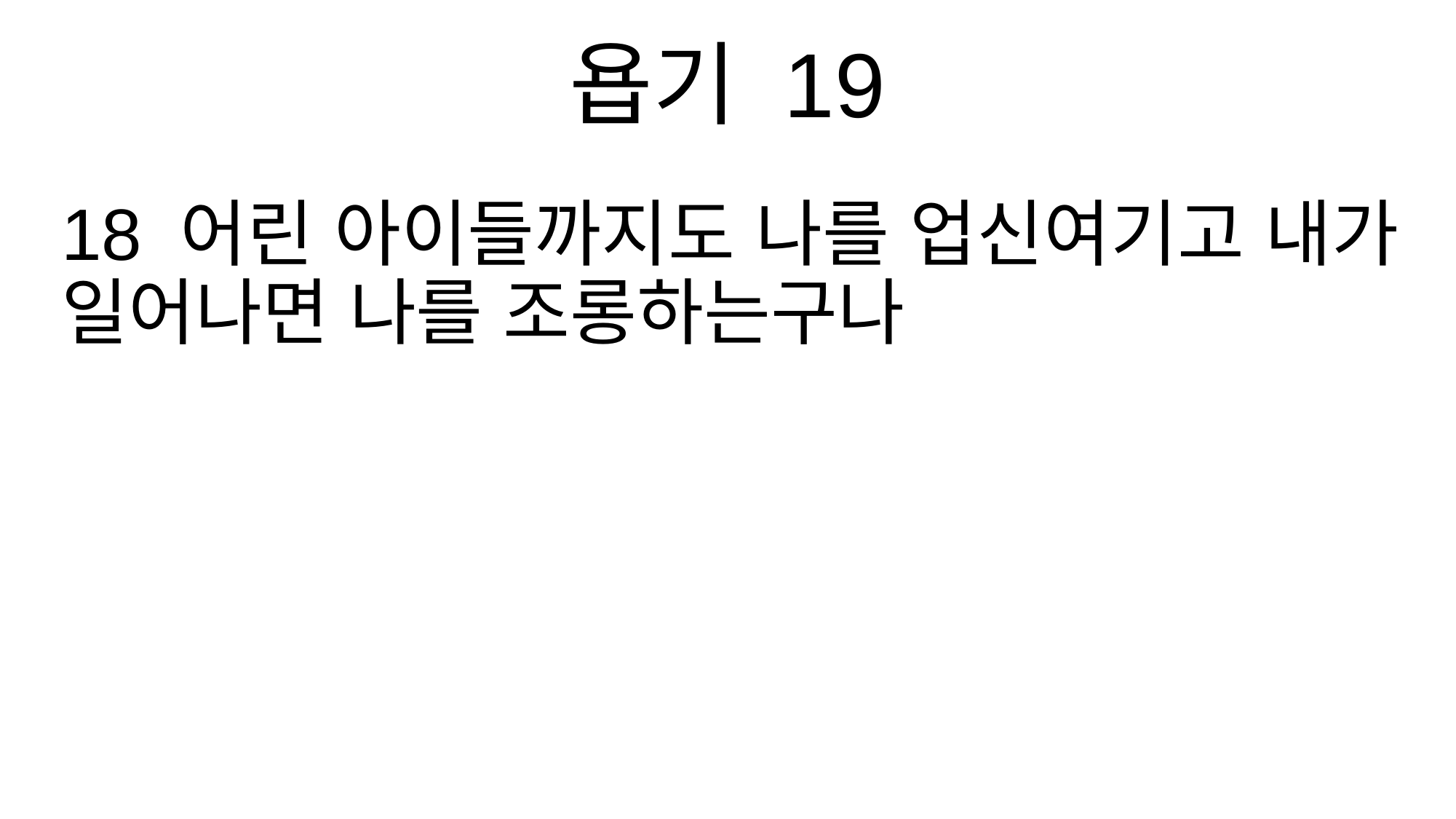

욥기 19
18 어린 아이들까지도 나를 업신여기고 내가 일어나면 나를 조롱하는구나